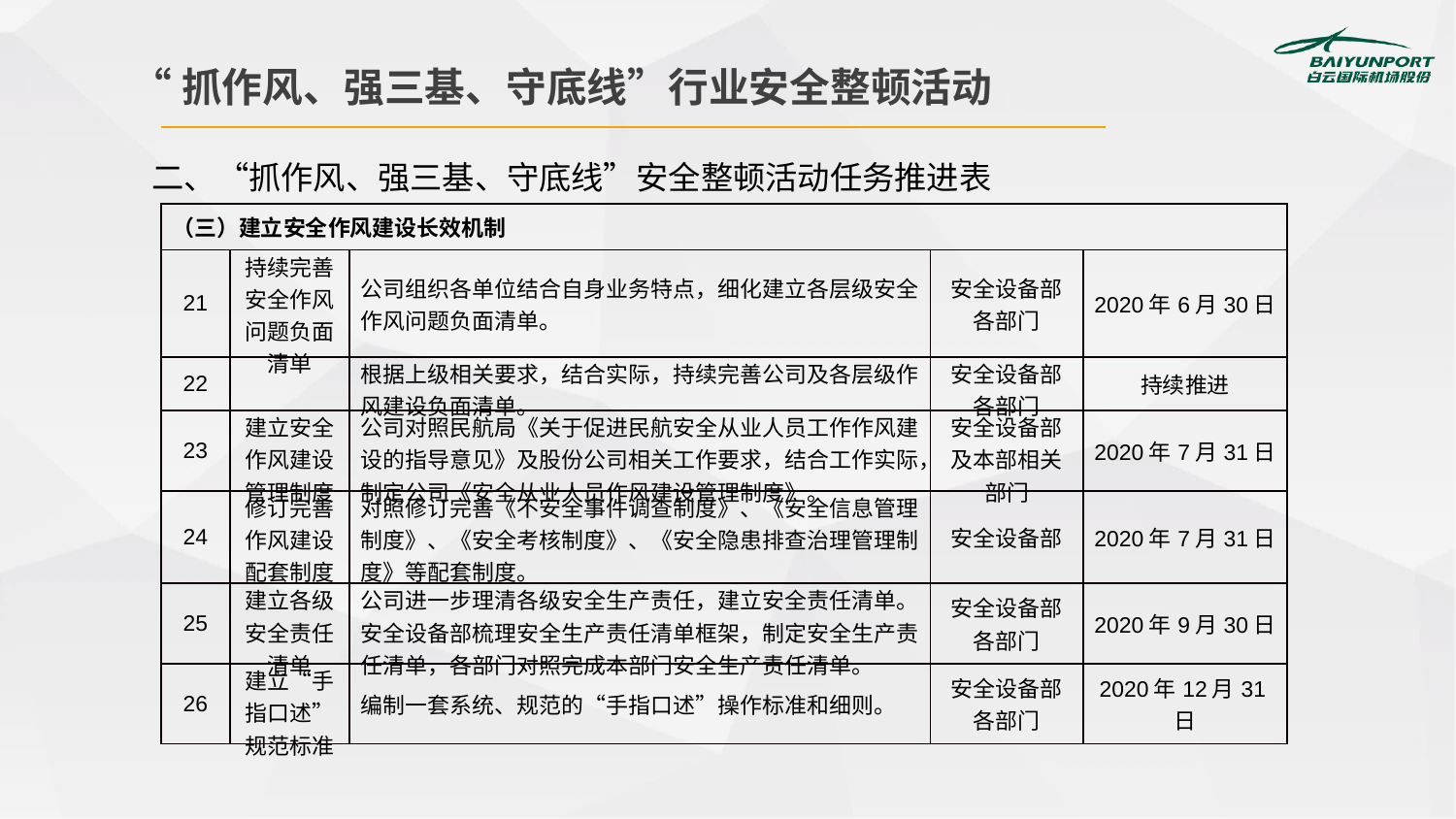

“抓作风、强三基、守底线”行业安全整顿活动
二、“抓作风、强三基、守底线”安全整顿活动任务推进表
| （三）建立安全作风建设长效机制 |  |  |  |  |
| --- | --- | --- | --- | --- |
| 21 | 持续完善安全作风问题负面清单 | 公司组织各单位结合自身业务特点，细化建立各层级安全作风问题负面清单。 | 安全设备部各部门 | 2020年6月30日 |
| 22 |  | 根据上级相关要求，结合实际，持续完善公司及各层级作风建设负面清单。 | 安全设备部各部门 | 持续推进 |
| 23 | 建立安全作风建设管理制度 | 公司对照民航局《关于促进民航安全从业人员工作作风建设的指导意见》及股份公司相关工作要求，结合工作实际，制定公司《安全从业人员作风建设管理制度》。 | 安全设备部及本部相关部门 | 2020年7月31日 |
| 24 | 修订完善作风建设配套制度 | 对照修订完善《不安全事件调查制度》、《安全信息管理制度》、《安全考核制度》、《安全隐患排查治理管理制度》等配套制度。 | 安全设备部 | 2020年7月31日 |
| 25 | 建立各级安全责任清单 | 公司进一步理清各级安全生产责任，建立安全责任清单。安全设备部梳理安全生产责任清单框架，制定安全生产责任清单，各部门对照完成本部门安全生产责任清单。 | 安全设备部各部门 | 2020年9月30日 |
| 26 | 建立“手指口述”规范标准 | 编制一套系统、规范的“手指口述”操作标准和细则。 | 安全设备部各部门 | 2020年12月31日 |